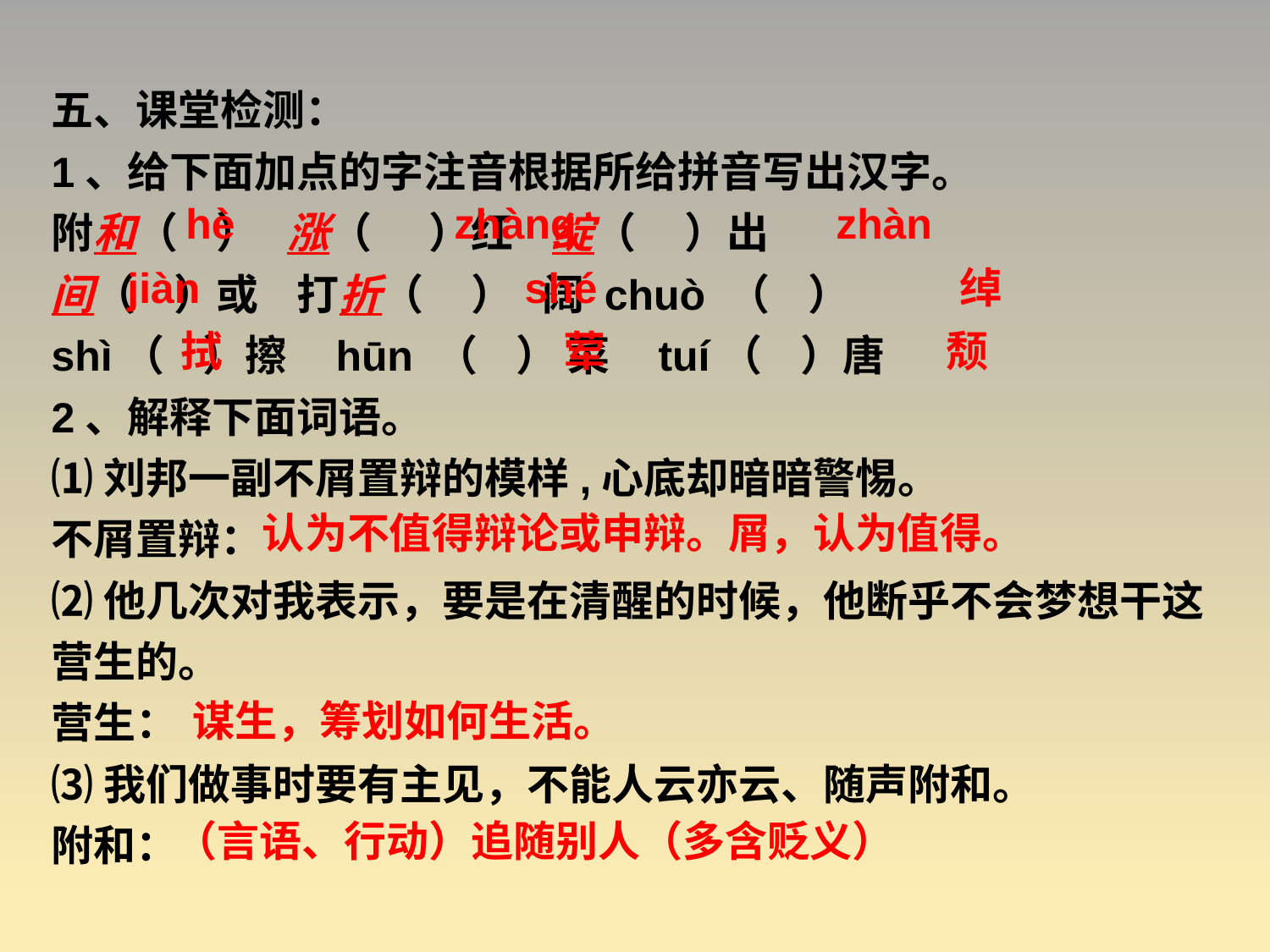

五、课堂检测：
1、给下面加点的字注音根据所给拼音写出汉字。
附和（    ）   涨（      ）红    绽（     ）出
间（    ）或    打折（     ）   阔 chuò （    ）
shì（    ）擦    hūn （    ） 菜    tuí（    ）唐
2、解释下面词语。
⑴刘邦一副不屑置辩的模样,心底却暗暗警惕。
不屑置辩：
⑵他几次对我表示，要是在清醒的时候，他断乎不会梦想干这营生的。
营生：
⑶我们做事时要有主见，不能人云亦云、随声附和。
附和：
hè
zhàng
zhàn
jiàn
shé
绰
荤
颓
拭
认为不值得辩论或申辩。屑，认为值得。
谋生，筹划如何生活。
（言语、行动）追随别人（多含贬义）